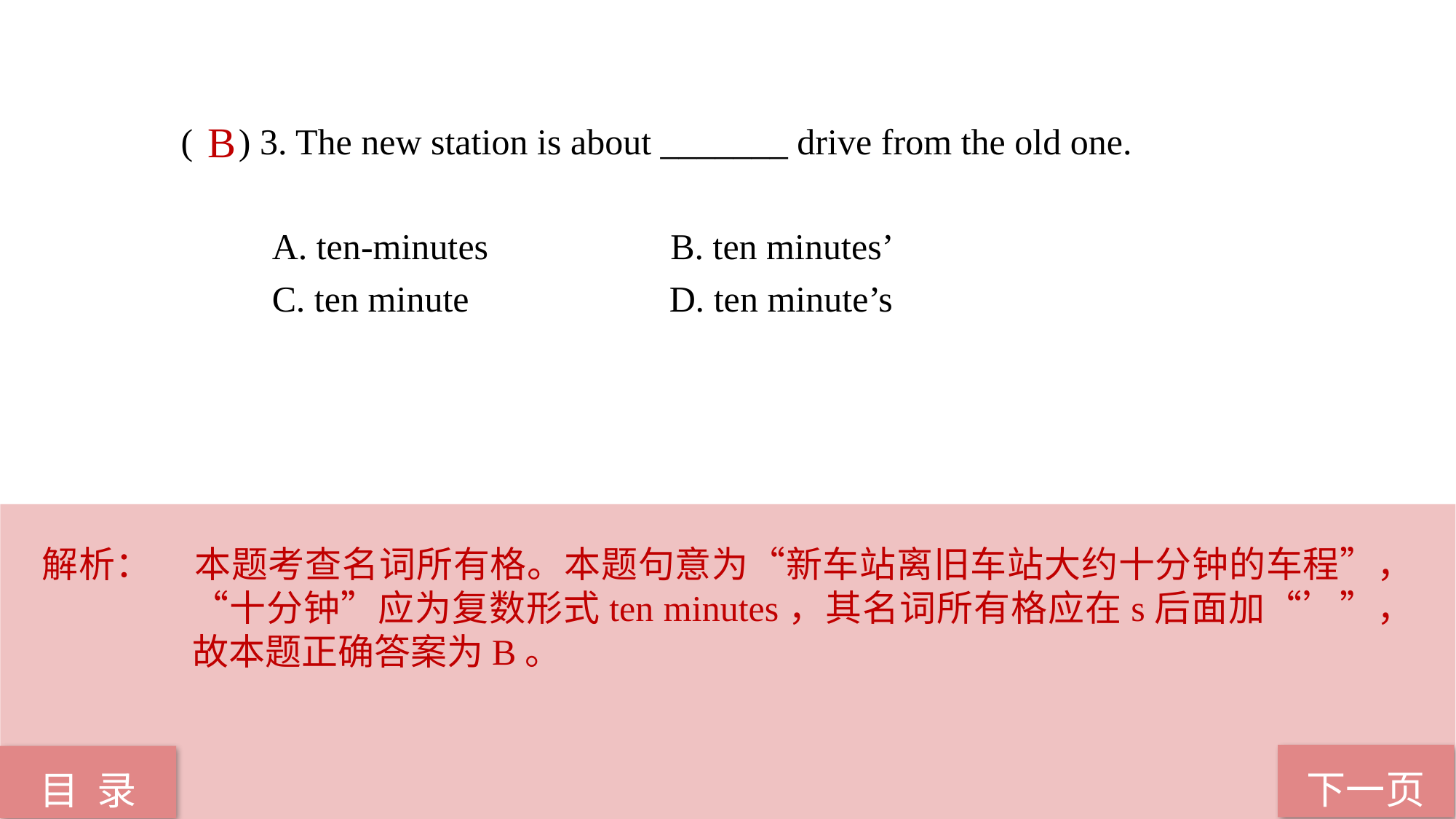

(     ) 3. The new station is about _______ drive from the old one.

          A. ten-minutes                    B. ten minutes’
          C. ten minute                      D. ten minute’s
B
解析：	本题考查名词所有格。本题句意为“新车站离旧车站大约十分钟的车程”，“十分钟”应为复数形式ten minutes，其名词所有格应在s后面加“’”，故本题正确答案为B。